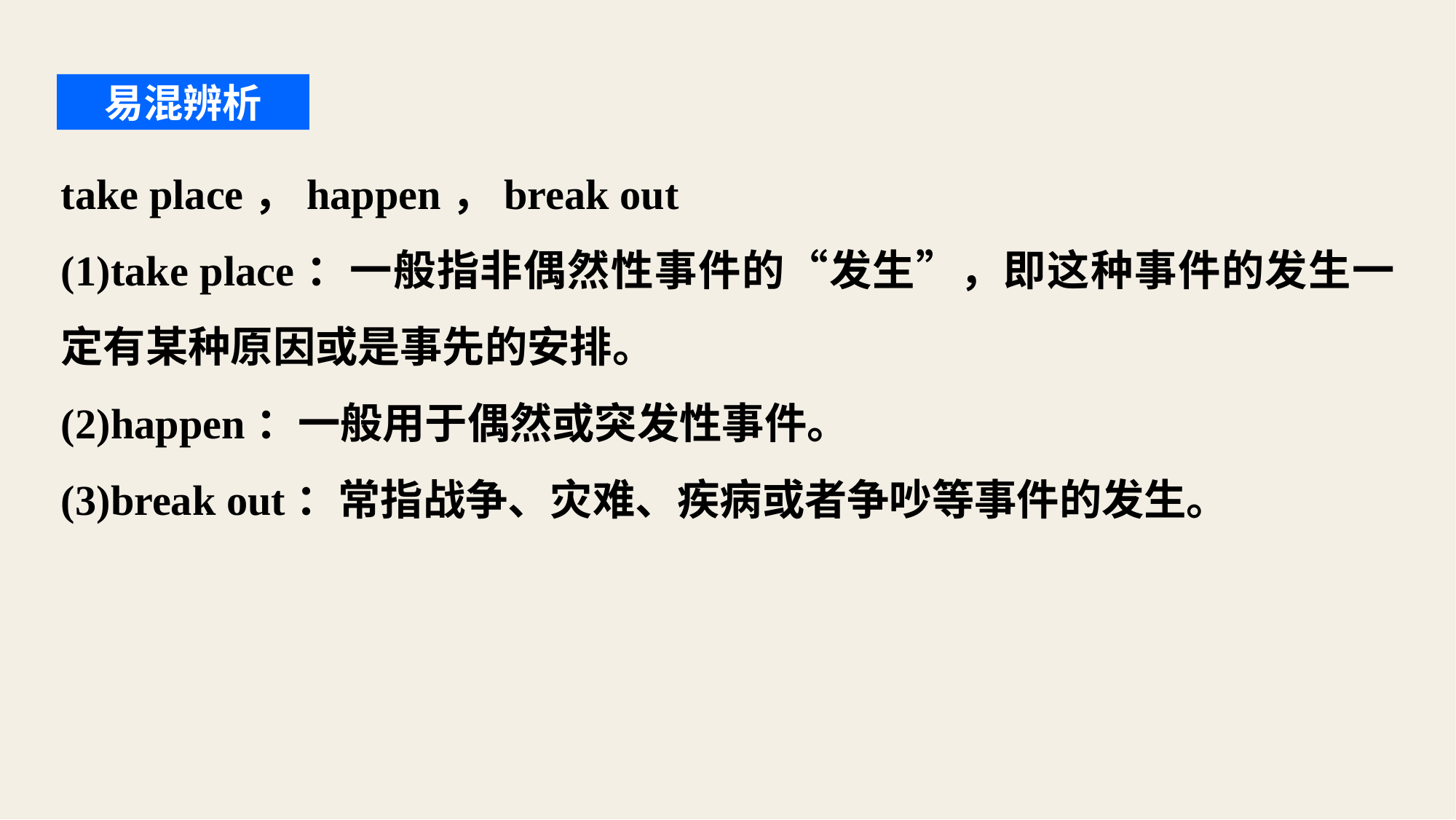

易混辨析
take place，happen，break out
(1)take place：一般指非偶然性事件的“发生”，即这种事件的发生一定有某种原因或是事先的安排。
(2)happen：一般用于偶然或突发性事件。
(3)break out：常指战争、灾难、疾病或者争吵等事件的发生。